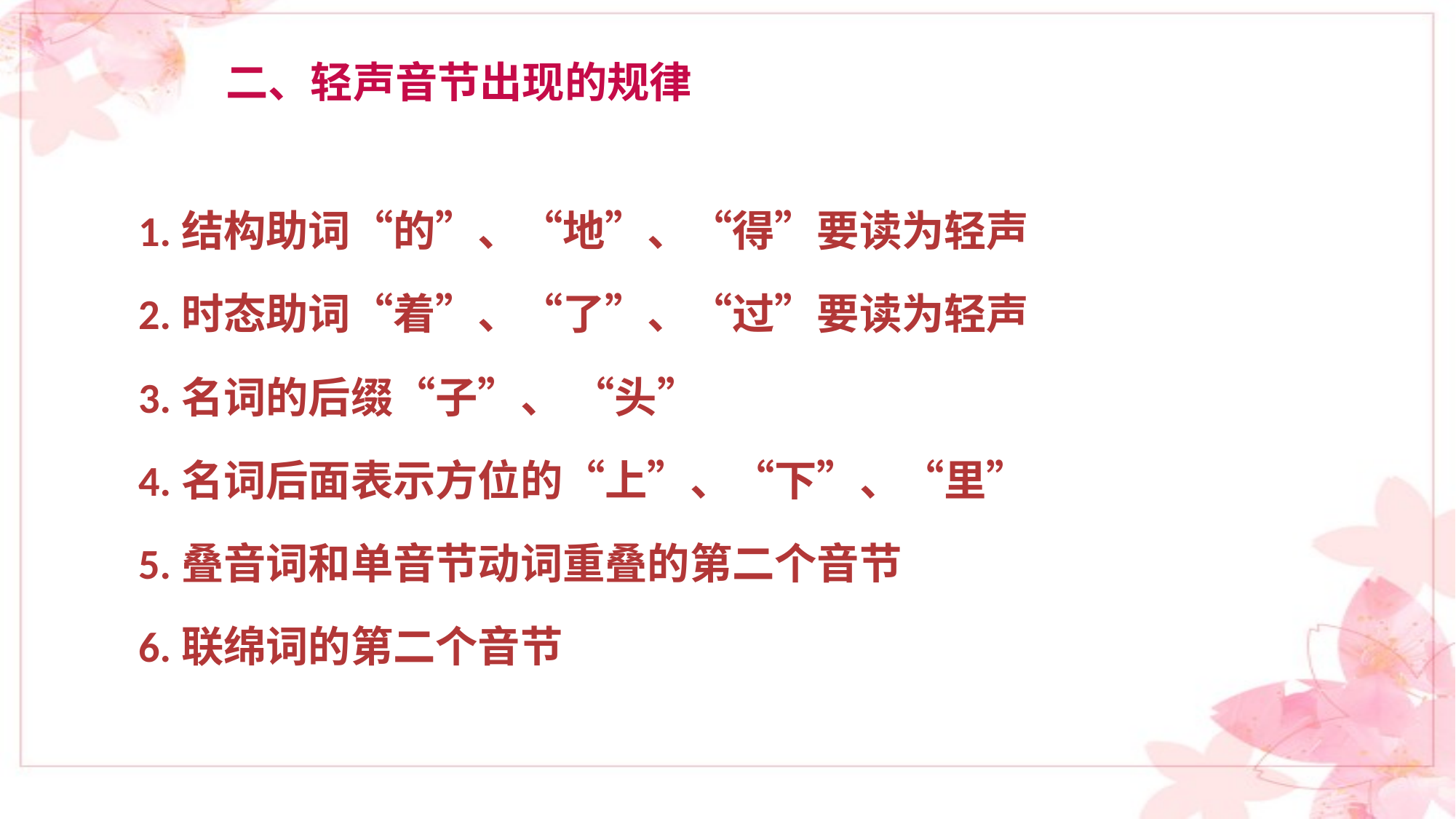

# 二、轻声音节出现的规律
    1.结构助词“的”、“地”、“得”要读为轻声
    2.时态助词“着”、“了”、“过”要读为轻声
    3.名词的后缀“子”、 “头”
    4.名词后面表示方位的“上”、“下”、“里”
    5.叠音词和单音节动词重叠的第二个音节
    6.联绵词的第二个音节